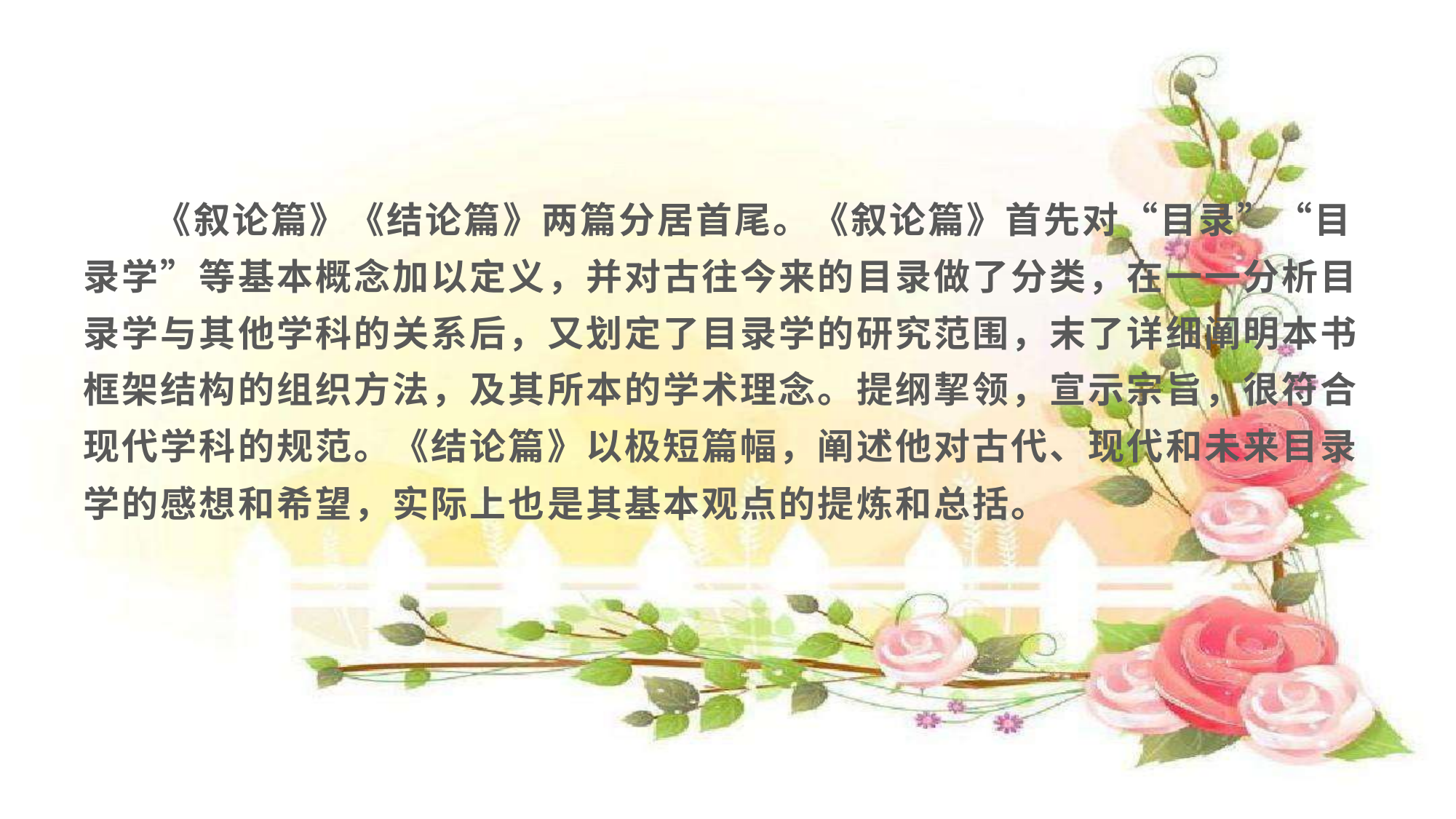

《叙论篇》《结论篇》两篇分居首尾。《叙论篇》首先对“目录”“目录学”等基本概念加以定义，并对古往今来的目录做了分类，在一一分析目录学与其他学科的关系后，又划定了目录学的研究范围，末了详细阐明本书框架结构的组织方法，及其所本的学术理念。提纲挈领，宣示宗旨，很符合现代学科的规范。《结论篇》以极短篇幅，阐述他对古代、现代和未来目录学的感想和希望，实际上也是其基本观点的提炼和总括。